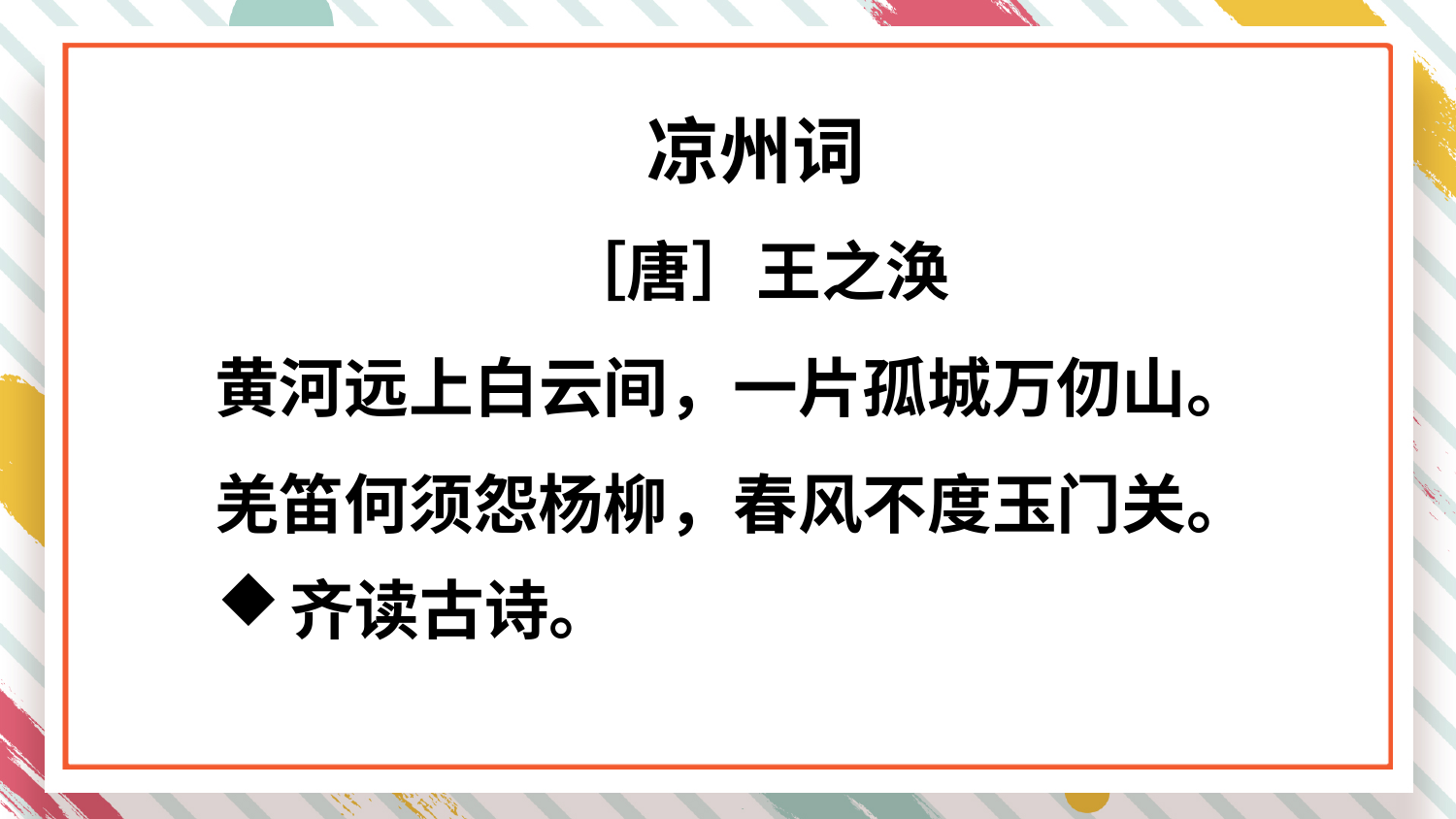

凉州词
［唐］王之涣
黄河远上白云间，一片孤城万仞山。
羌笛何须怨杨柳，春风不度玉门关。
齐读古诗。